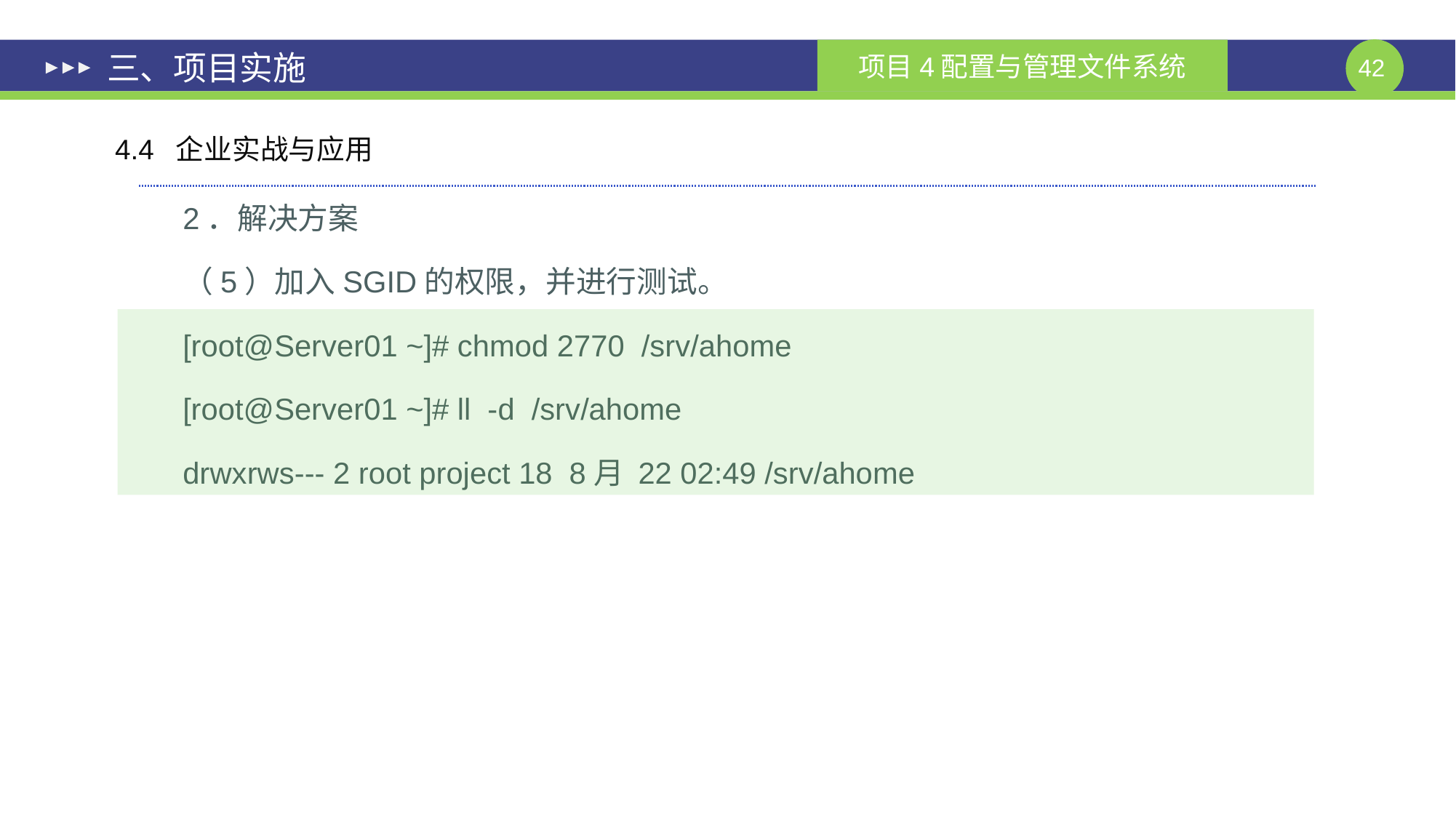

# 三、项目实施
4.4  企业实战与应用
2．解决方案
（5）加入SGID的权限，并进行测试。
[root@Server01 ~]# chmod 2770  /srv/ahome
[root@Server01 ~]# ll  -d  /srv/ahome
drwxrws--- 2 root project 18  8月 22 02:49 /srv/ahome